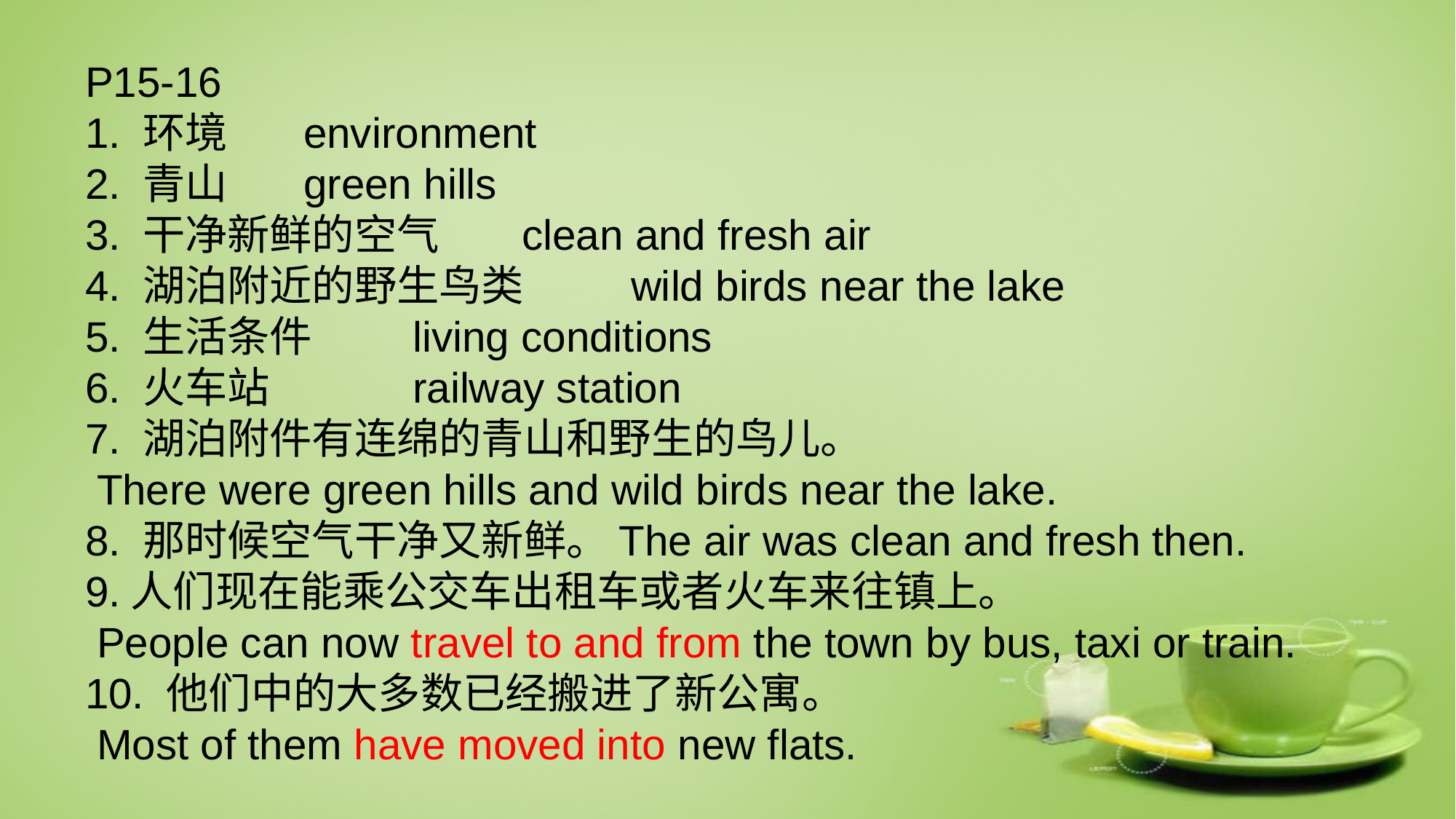

P15-16
1. 环境 	environment
2. 青山 	green hills
3. 干净新鲜的空气 	clean and fresh air
4. 湖泊附近的野生鸟类 	wild birds near the lake
5. 生活条件 	living conditions
6. 火车站 		railway station
7. 湖泊附件有连绵的青山和野生的鸟儿。
 There were green hills and wild birds near the lake.
8. 那时候空气干净又新鲜。The air was clean and fresh then.
9.人们现在能乘公交车出租车或者火车来往镇上。
 People can now travel to and from the town by bus, taxi or train.
10. 他们中的大多数已经搬进了新公寓。
 Most of them have moved into new flats.